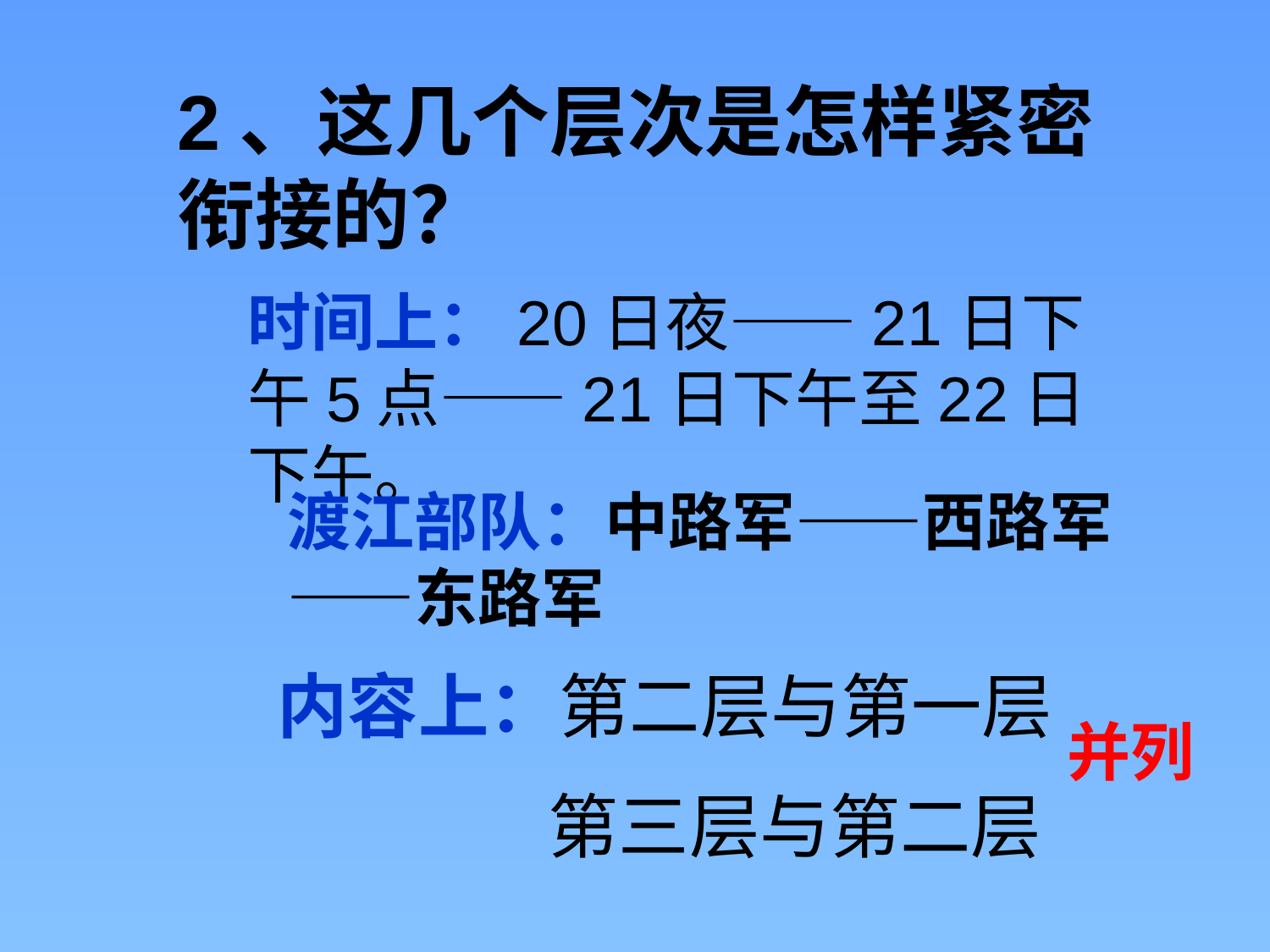

2、这几个层次是怎样紧密衔接的？
时间上：20日夜——21日下午5点——21日下午至22日下午。
渡江部队：中路军——西路军——东路军
内容上：第二层与第一层
                第三层与第二层
并列